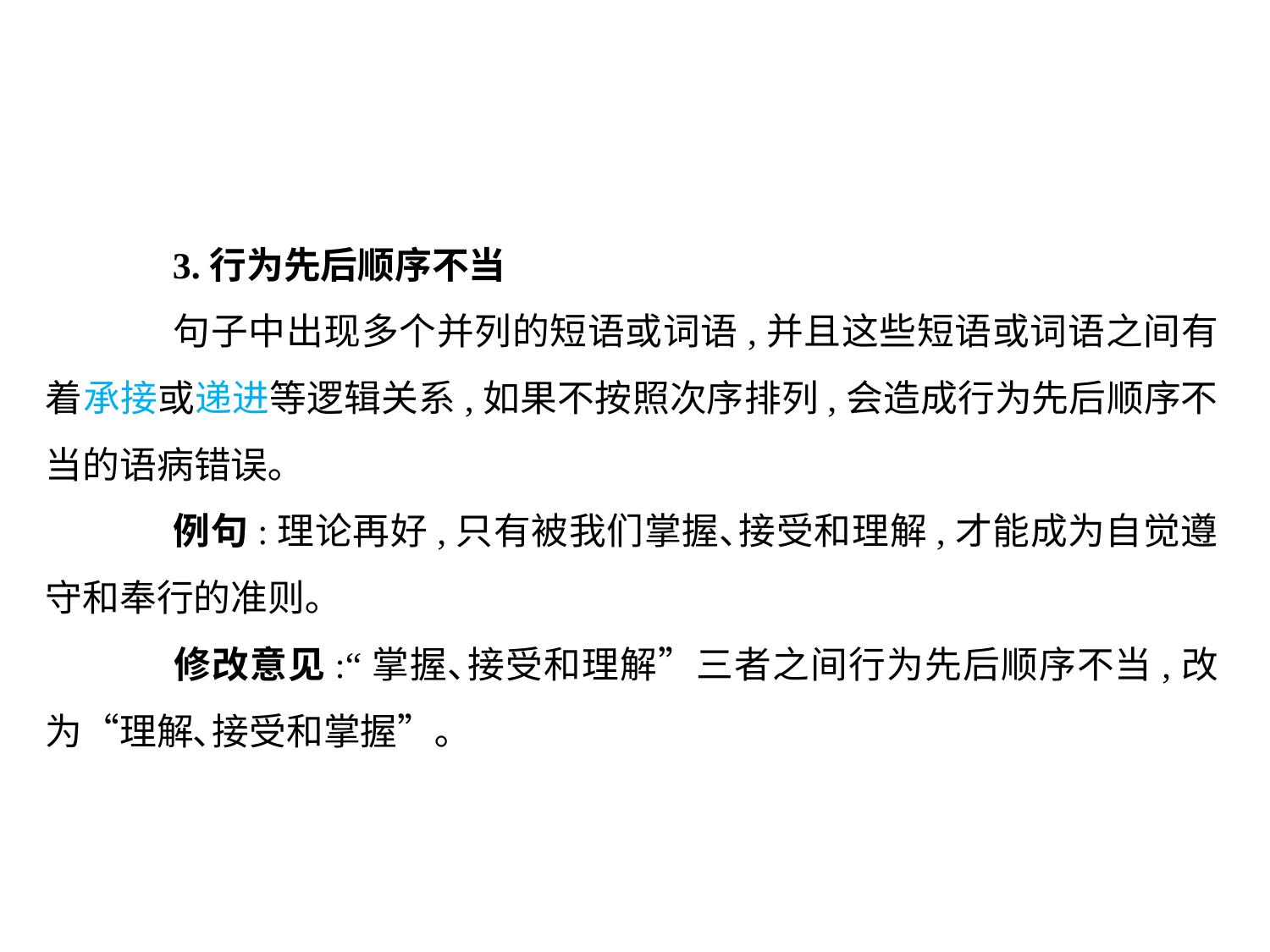

3.行为先后顺序不当
	句子中出现多个并列的短语或词语,并且这些短语或词语之间有着承接或递进等逻辑关系,如果不按照次序排列,会造成行为先后顺序不当的语病错误｡
	例句:理论再好,只有被我们掌握､接受和理解,才能成为自觉遵守和奉行的准则｡
	修改意见:“掌握､接受和理解”三者之间行为先后顺序不当,改为“理解､接受和掌握”｡